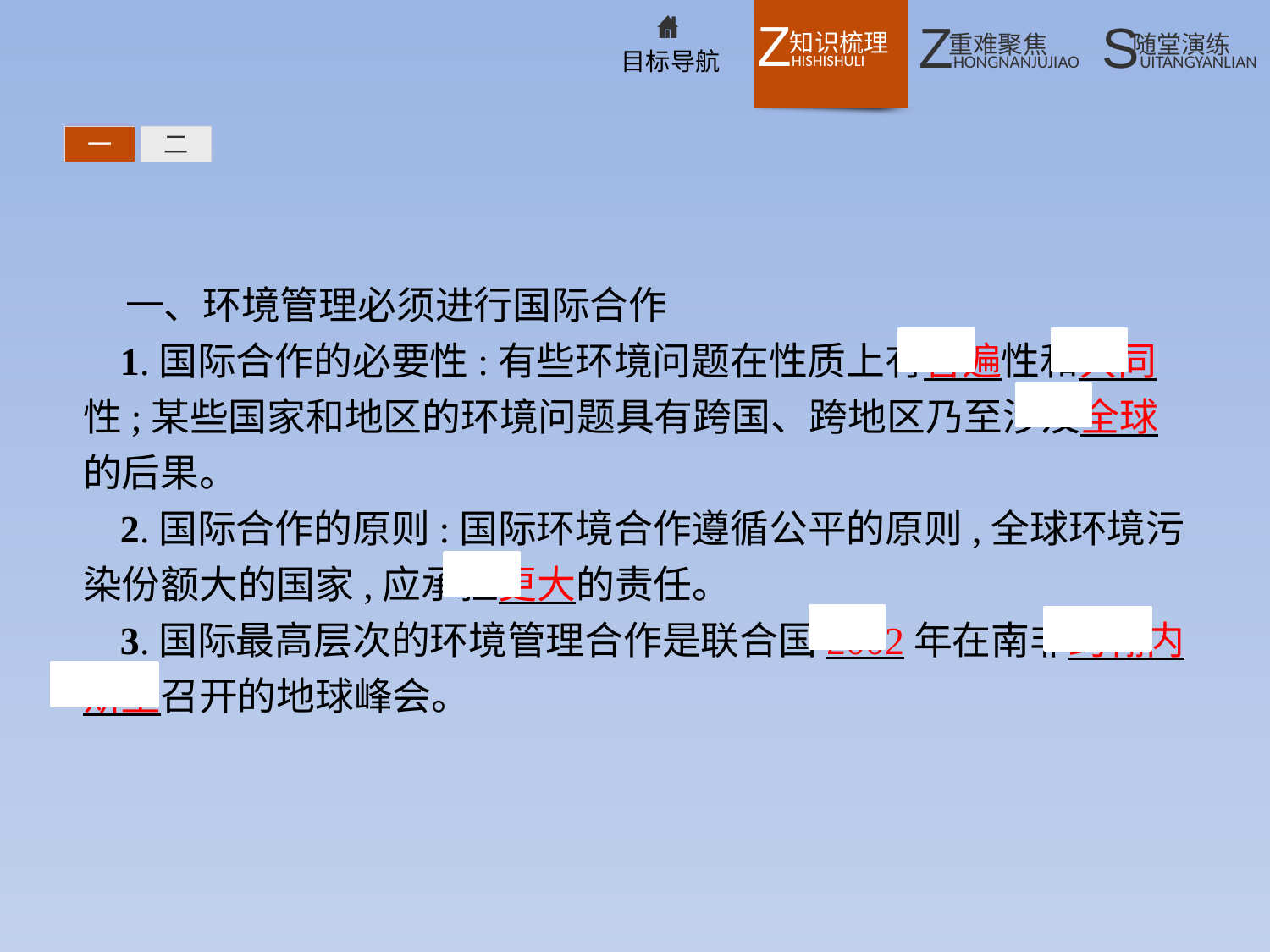

一
二
一、环境管理必须进行国际合作
1.国际合作的必要性:有些环境问题在性质上有普遍性和共同性;某些国家和地区的环境问题具有跨国、跨地区乃至涉及全球的后果。
2.国际合作的原则:国际环境合作遵循公平的原则,全球环境污染份额大的国家,应承担更大的责任。
3.国际最高层次的环境管理合作是联合国2002年在南非约翰内斯堡召开的地球峰会。